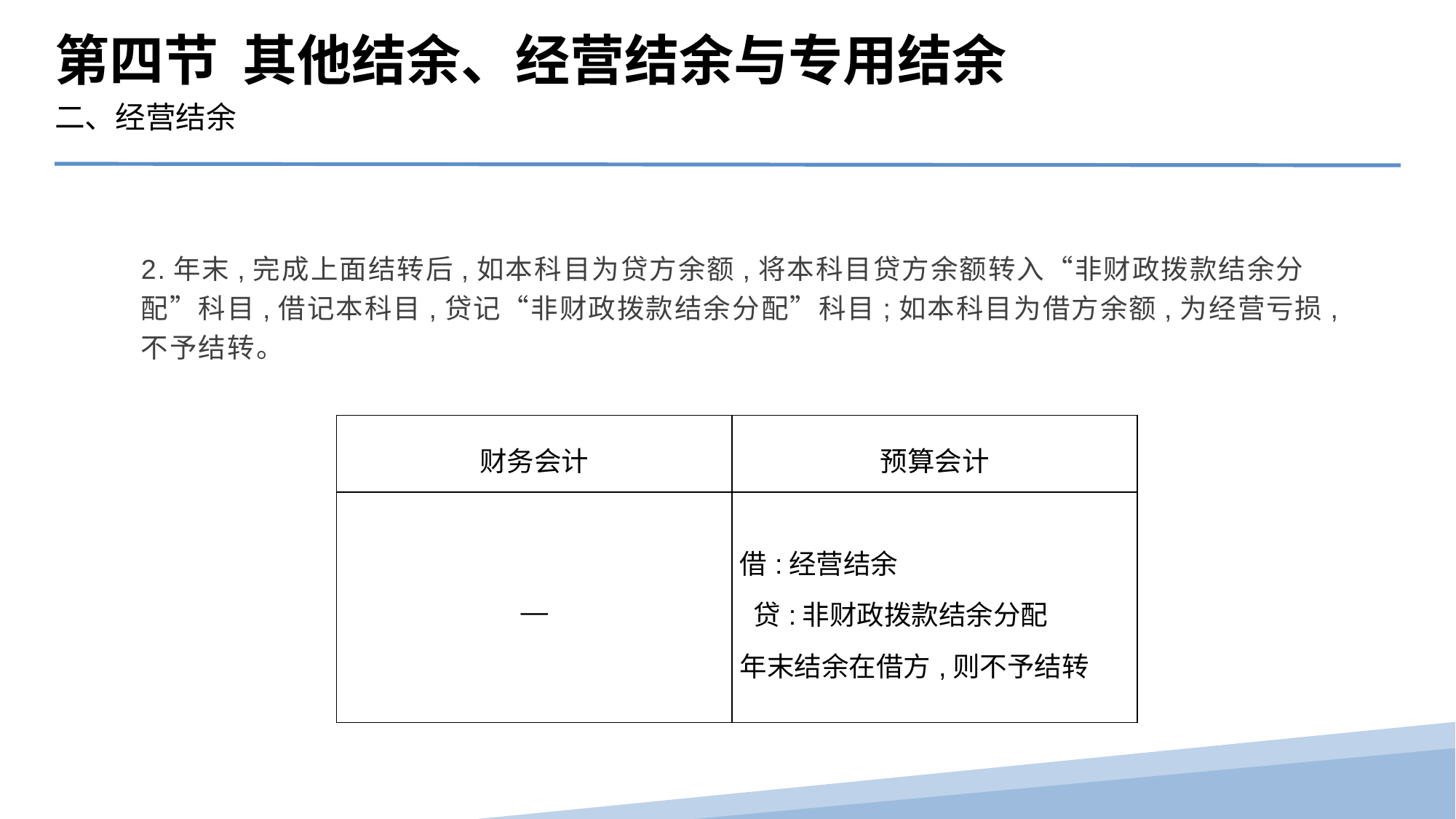

第四节  其他结余、经营结余与专用结余
二、经营结余

2.年末,完成上面结转后,如本科目为贷方余额,将本科目贷方余额转入“非财政拨款结余分配”科目,借记本科目,贷记“非财政拨款结余分配”科目;如本科目为借方余额,为经营亏损,不予结转。
| 财务会计 | 预算会计 |
| --- | --- |
| — | 借:经营结余 贷:非财政拨款结余分配 年末结余在借方,则不予结转 |